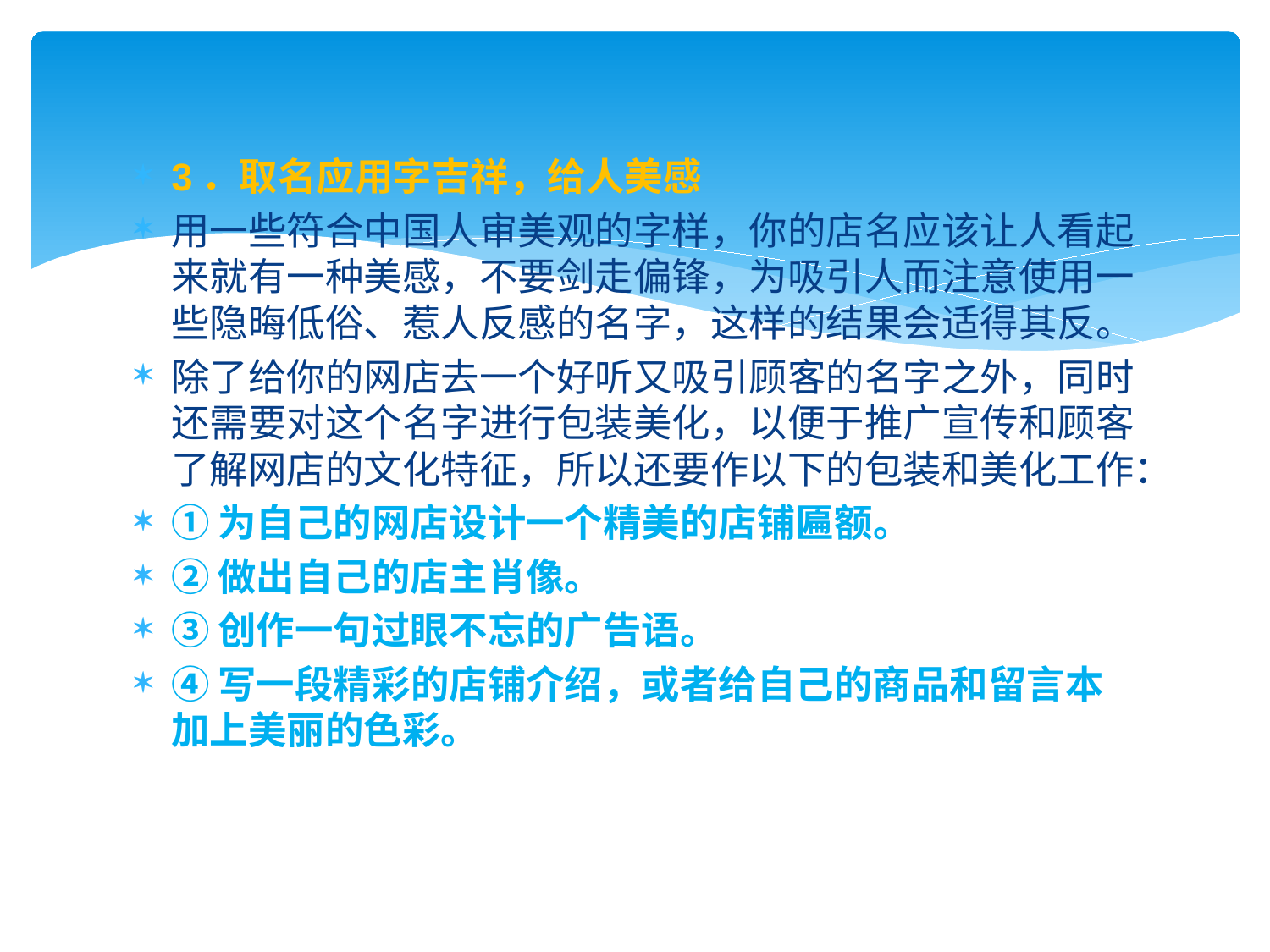

3．取名应用字吉祥，给人美感
用一些符合中国人审美观的字样，你的店名应该让人看起来就有一种美感，不要剑走偏锋，为吸引人而注意使用一些隐晦低俗、惹人反感的名字，这样的结果会适得其反。
除了给你的网店去一个好听又吸引顾客的名字之外，同时还需要对这个名字进行包装美化，以便于推广宣传和顾客了解网店的文化特征，所以还要作以下的包装和美化工作：
①为自己的网店设计一个精美的店铺匾额。
②做出自己的店主肖像。
③创作一句过眼不忘的广告语。
④写一段精彩的店铺介绍，或者给自己的商品和留言本加上美丽的色彩。